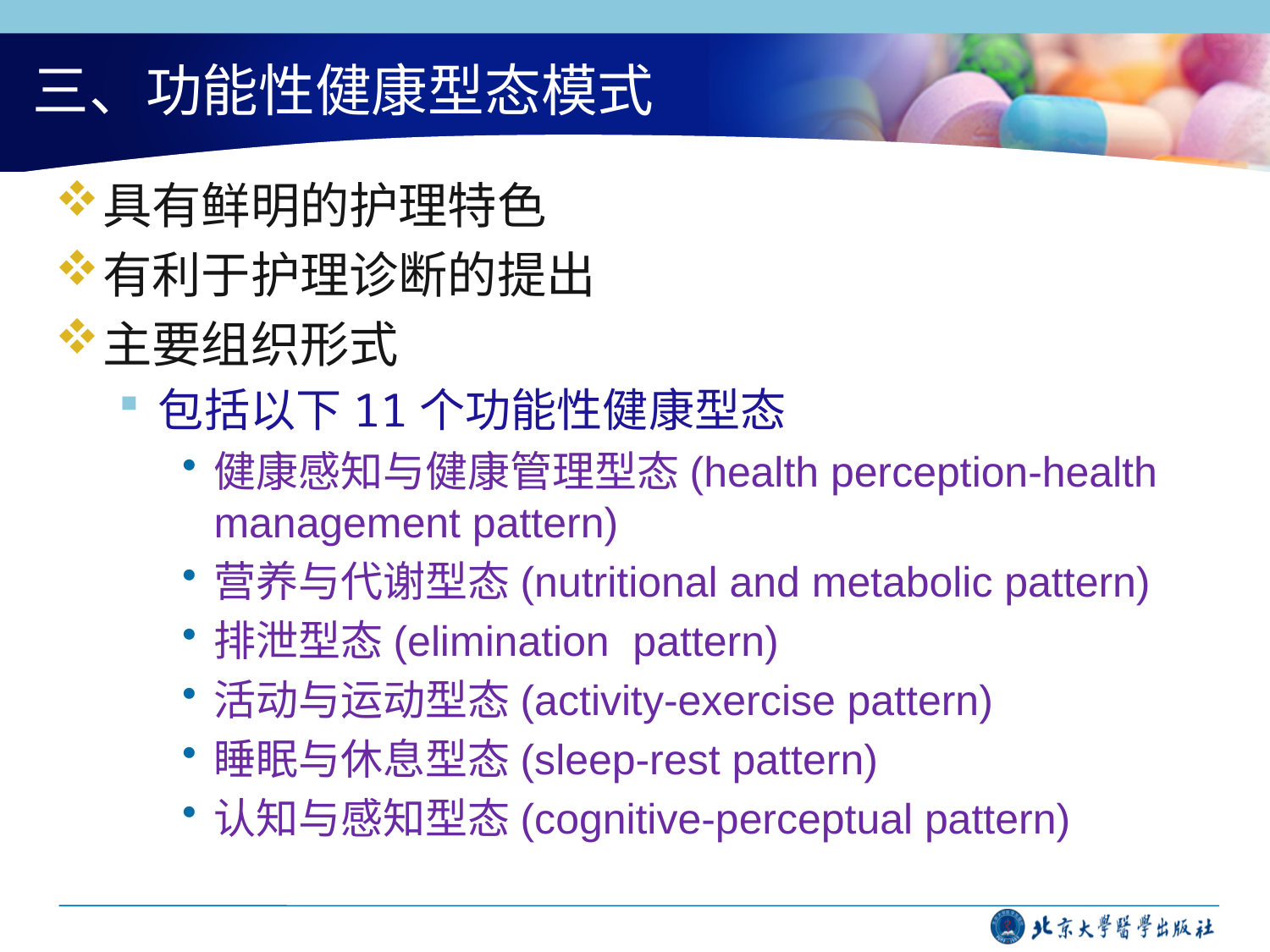

# 三、功能性健康型态模式
具有鲜明的护理特色
有利于护理诊断的提出
主要组织形式
包括以下11个功能性健康型态
健康感知与健康管理型态(health perception-health management pattern)
营养与代谢型态(nutritional and metabolic pattern)
排泄型态(elimination  pattern)
活动与运动型态(activity-exercise pattern)
睡眠与休息型态(sleep-rest pattern)
认知与感知型态(cognitive-perceptual pattern)